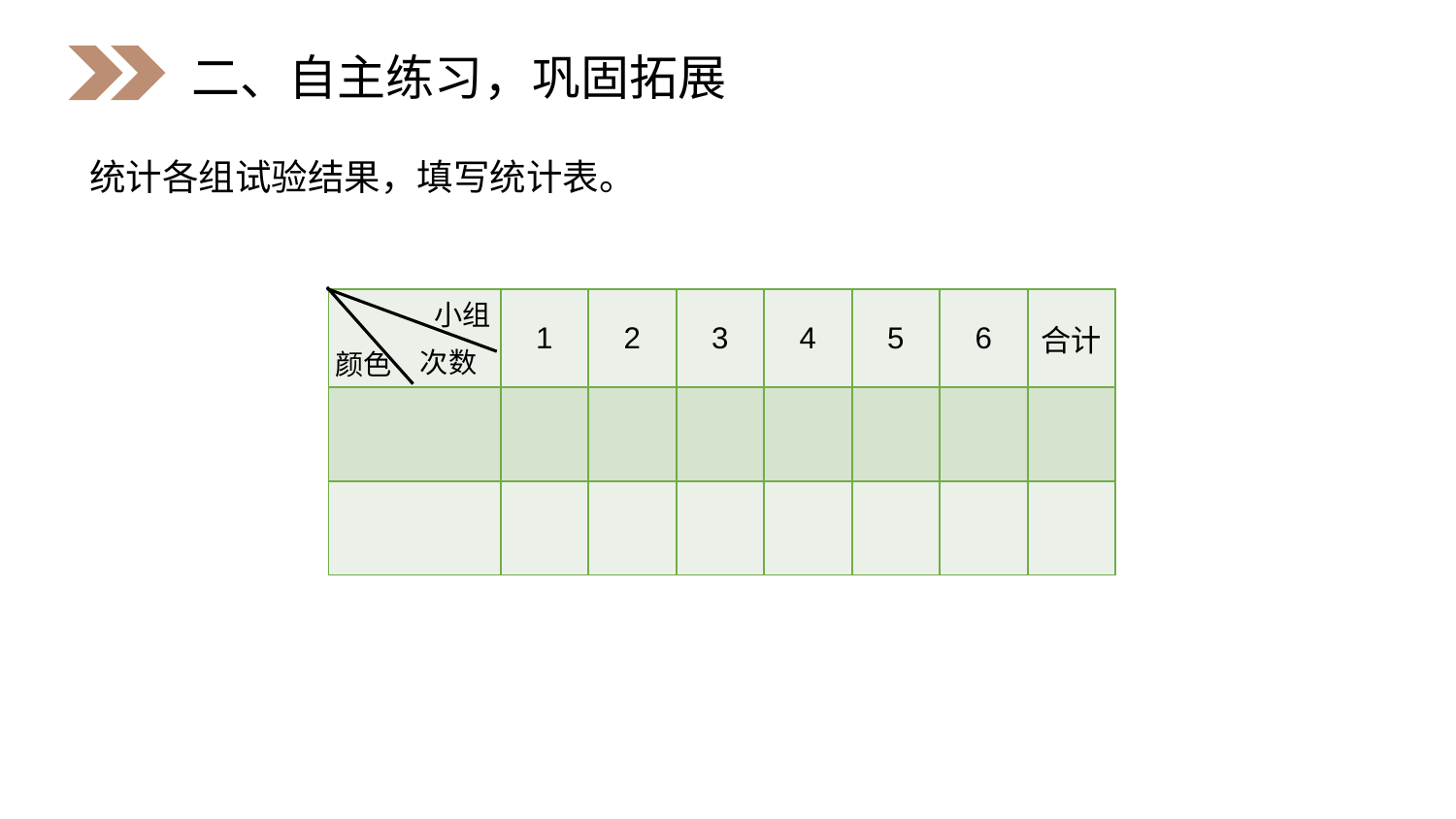

二、自主练习，巩固拓展
统计各组试验结果，填写统计表。
|  | 1 | 2 | 3 | 4 | 5 | 6 | 合计 |
| --- | --- | --- | --- | --- | --- | --- | --- |
|  |  |  |  |  |  |  |  |
|  |  |  |  |  |  |  |  |
小组
次数
颜色